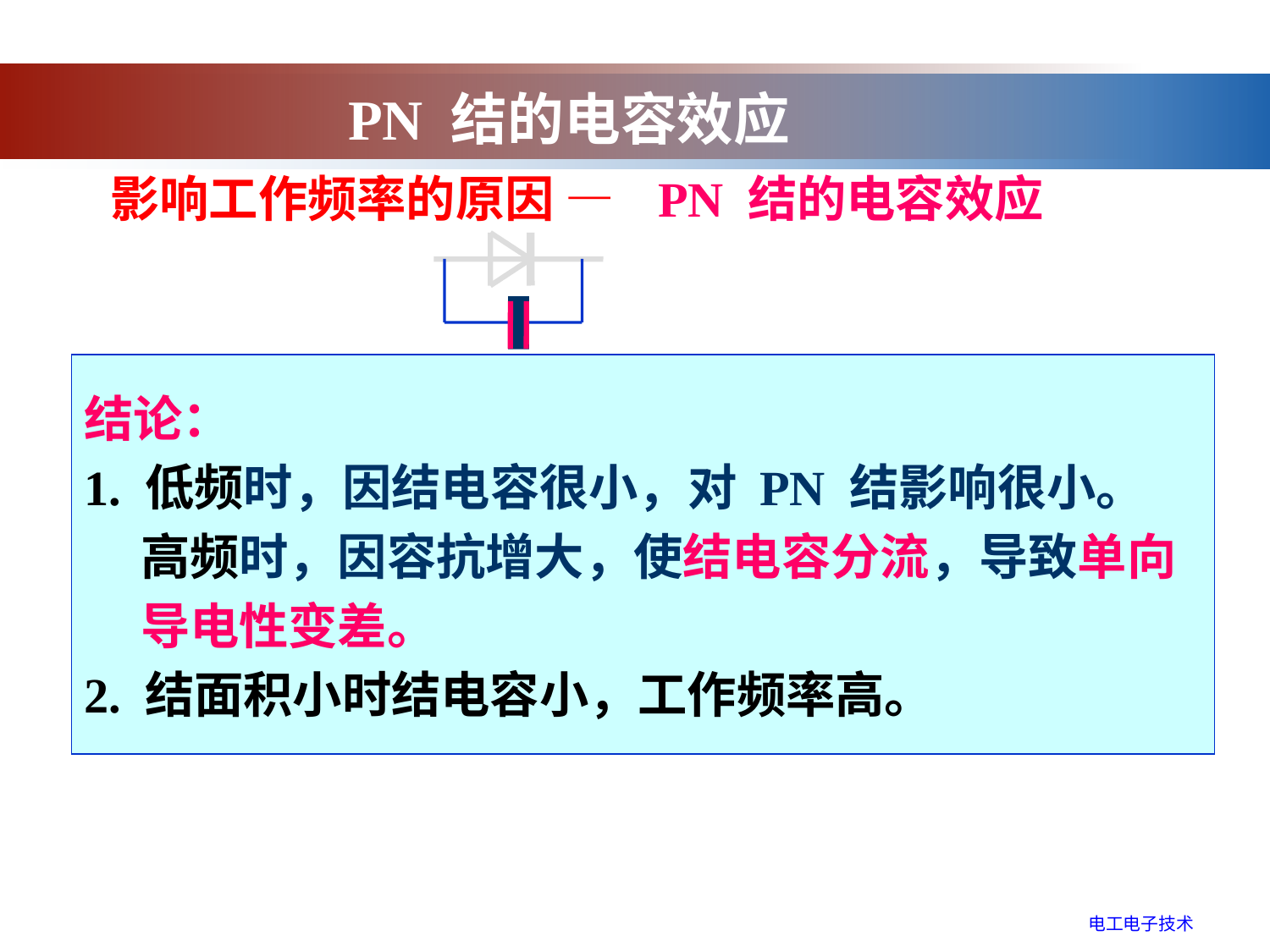

PN 结的电容效应
影响工作频率的原因 —
PN 结的电容效应

结论：
1. 低频时，因结电容很小，对 PN 结影响很小。
    高频时，因容抗增大，使结电容分流，导致单向
    导电性变差。
2. 结面积小时结电容小，工作频率高。

电工电子技术